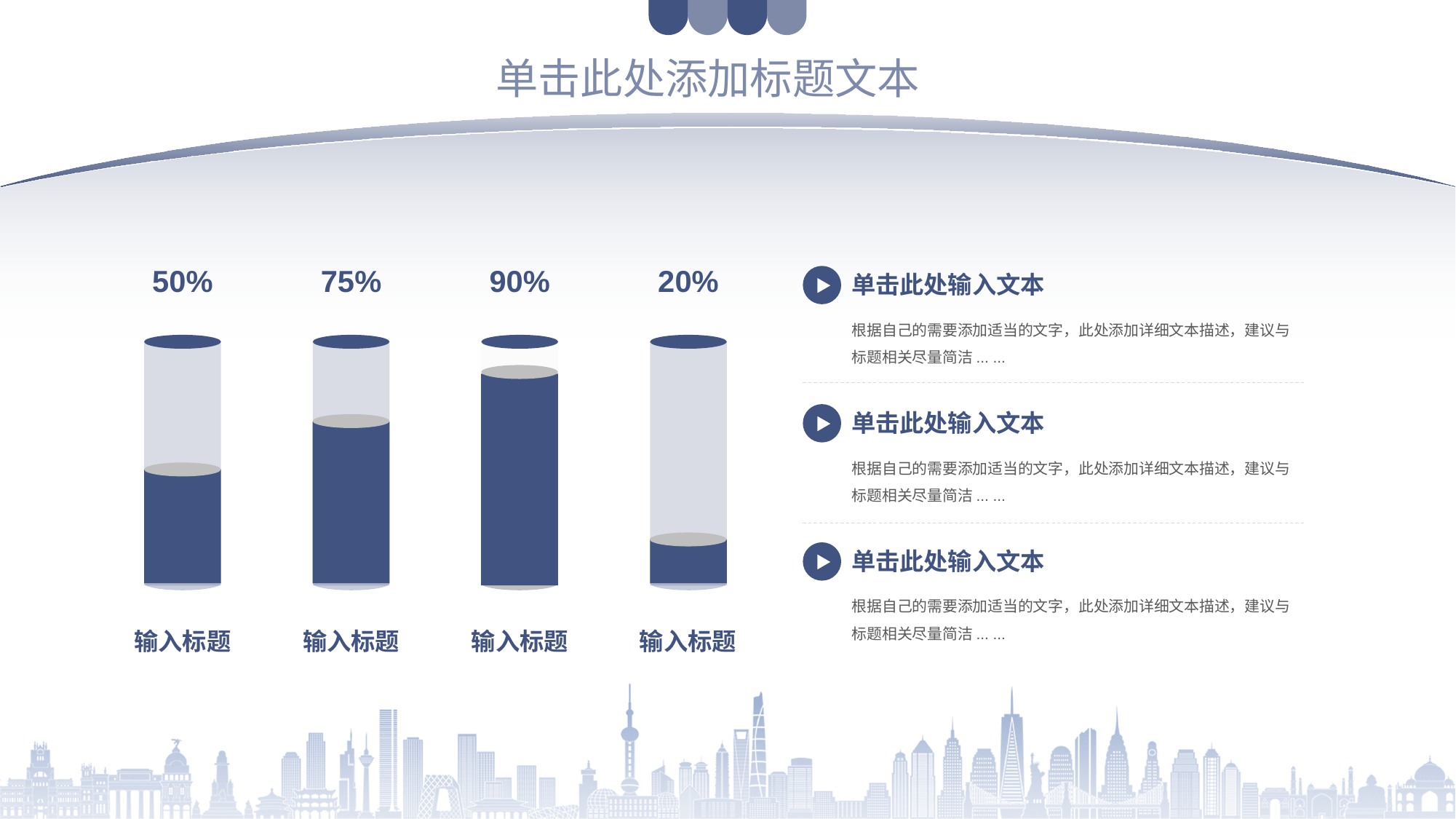

单击此处添加标题文本
50%
75%
90%
20%
单击此处输入文本

根据自己的需要添加适当的文字，此处添加详细文本描述，建议与标题相关尽量简洁... ...

单击此处输入文本

根据自己的需要添加适当的文字，此处添加详细文本描述，建议与标题相关尽量简洁... ...
单击此处输入文本

根据自己的需要添加适当的文字，此处添加详细文本描述，建议与标题相关尽量简洁... ...
输入标题
输入标题
输入标题
输入标题